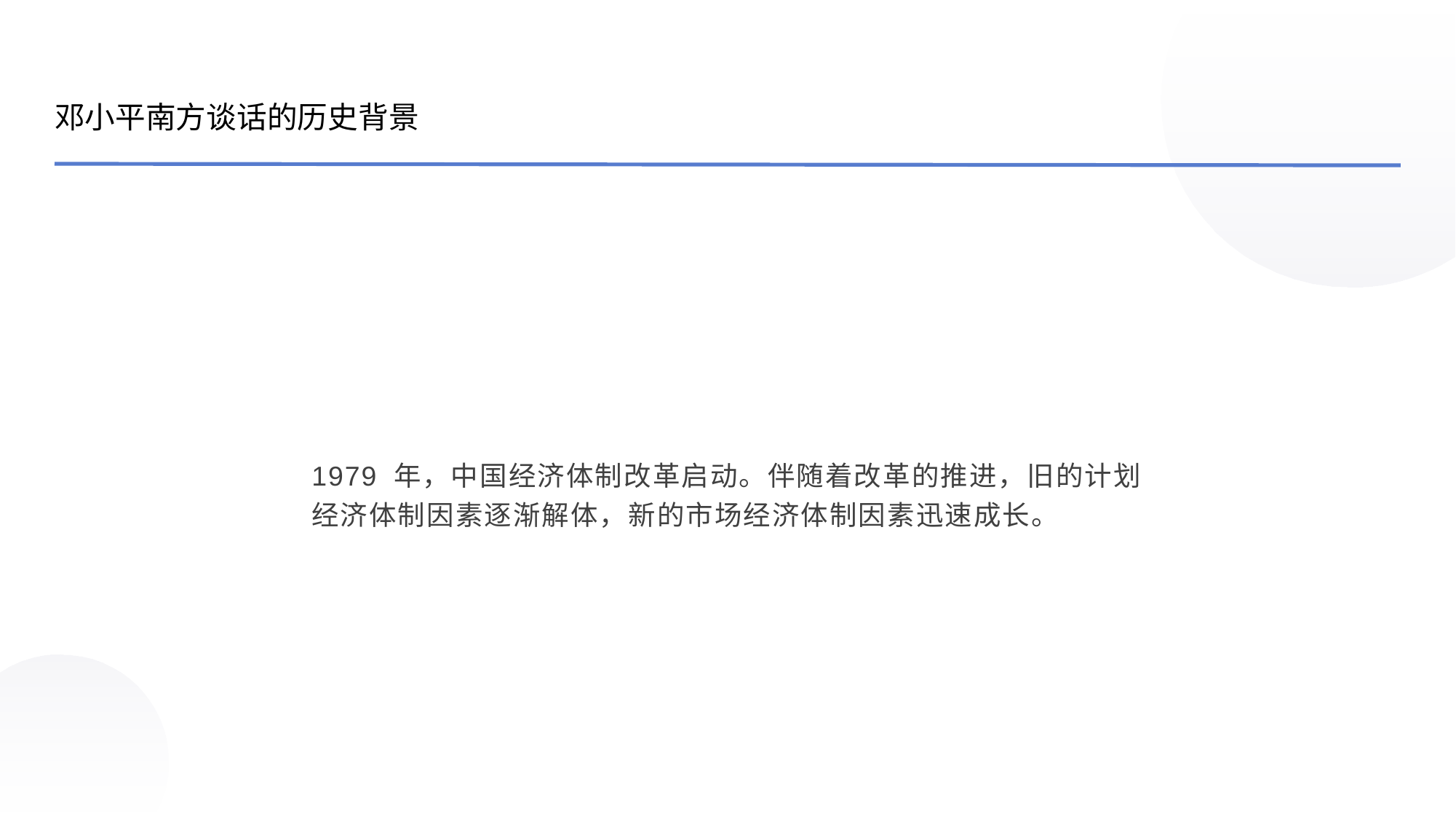

邓小平南方谈话的历史背景
1979 年，中国经济体制改革启动。伴随着改革的推进，旧的计划经济体制因素逐渐解体，新的市场经济体制因素迅速成长。